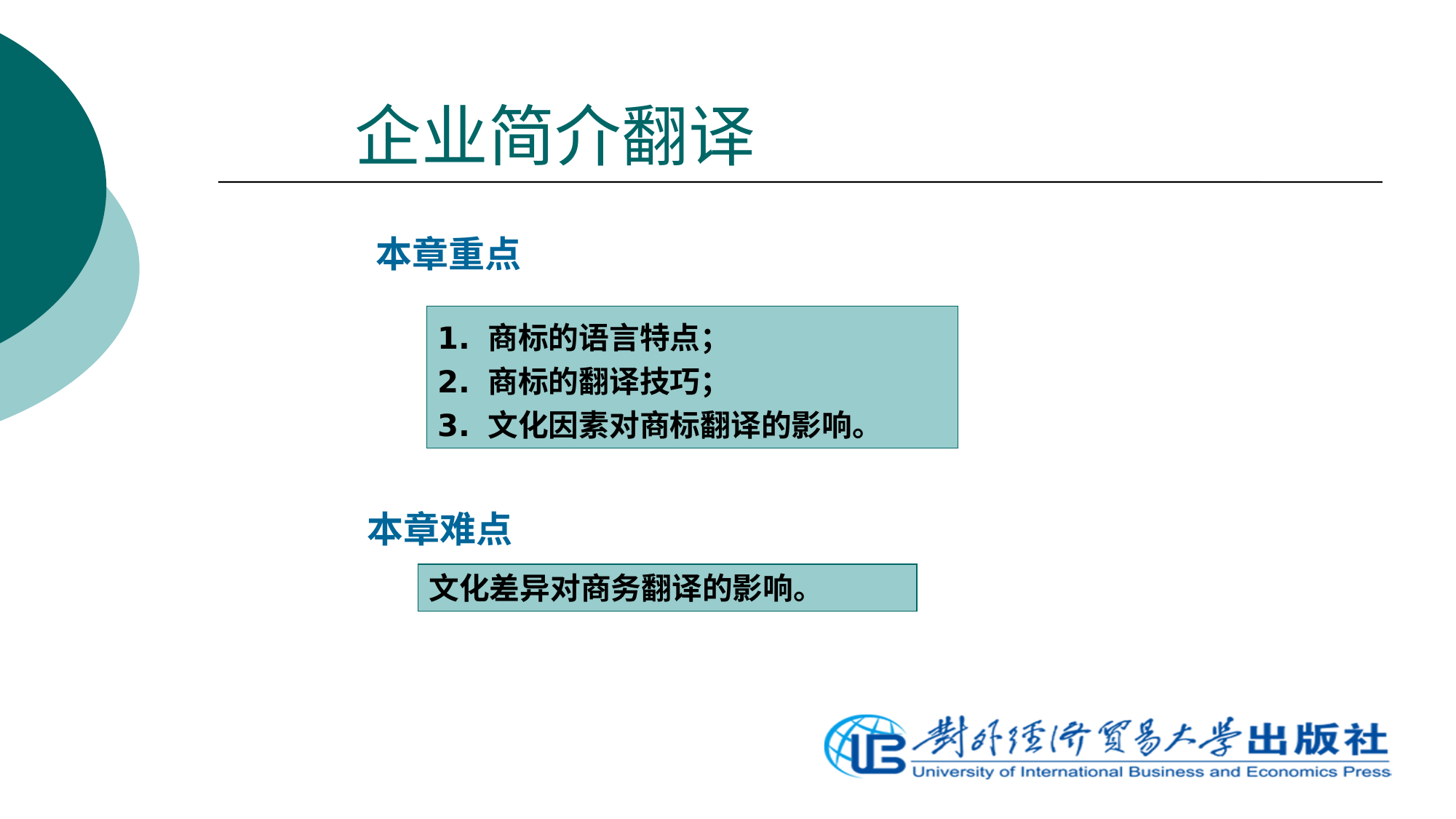

# 企业简介翻译
本章重点
1. 商标的语言特点；
2. 商标的翻译技巧；
3. 文化因素对商标翻译的影响。
本章难点
文化差异对商务翻译的影响。